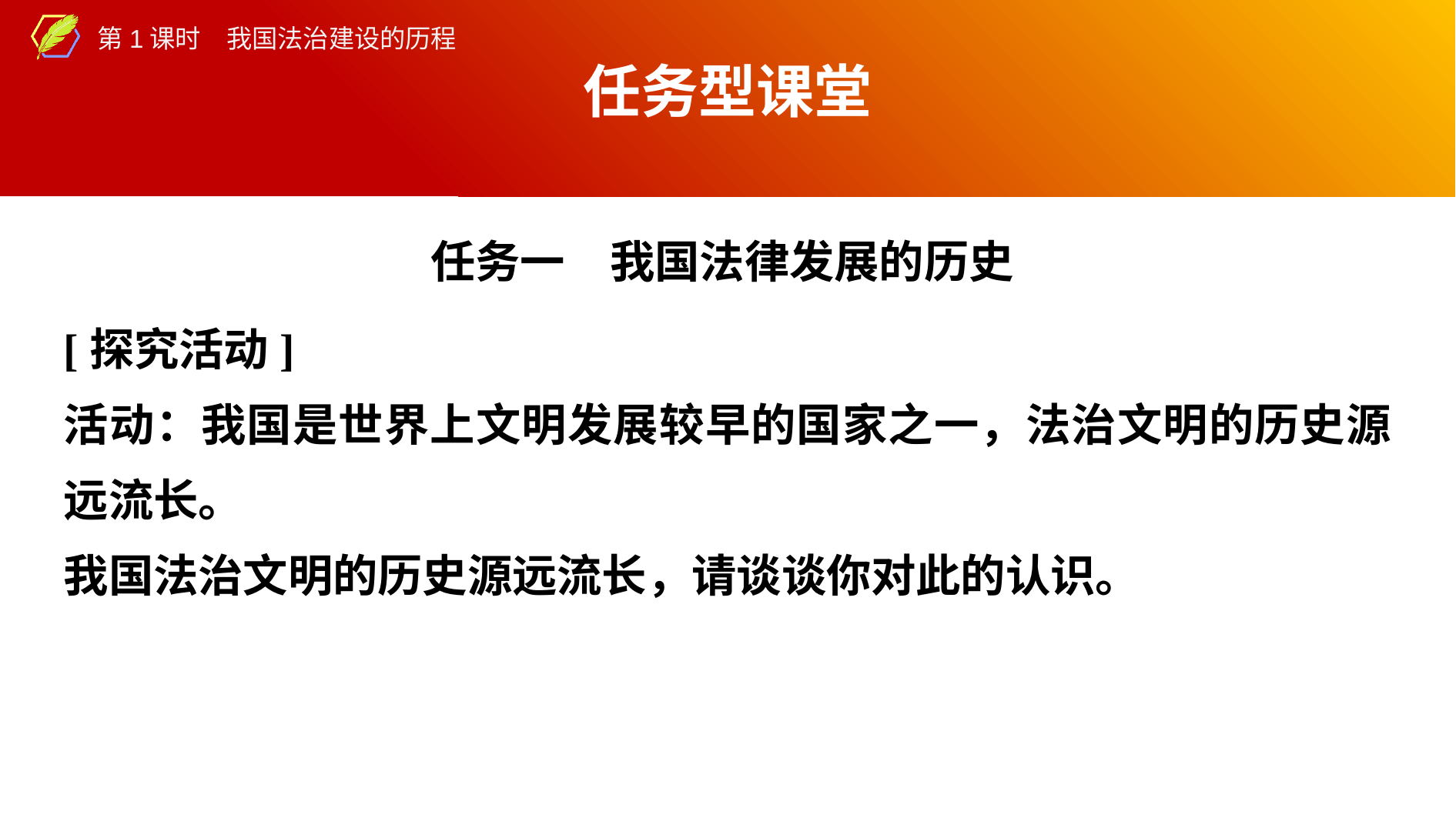

任务型课堂
任务一　我国法律发展的历史
[探究活动]
活动：我国是世界上文明发展较早的国家之一，法治文明的历史源远流长。
我国法治文明的历史源远流长，请谈谈你对此的认识。